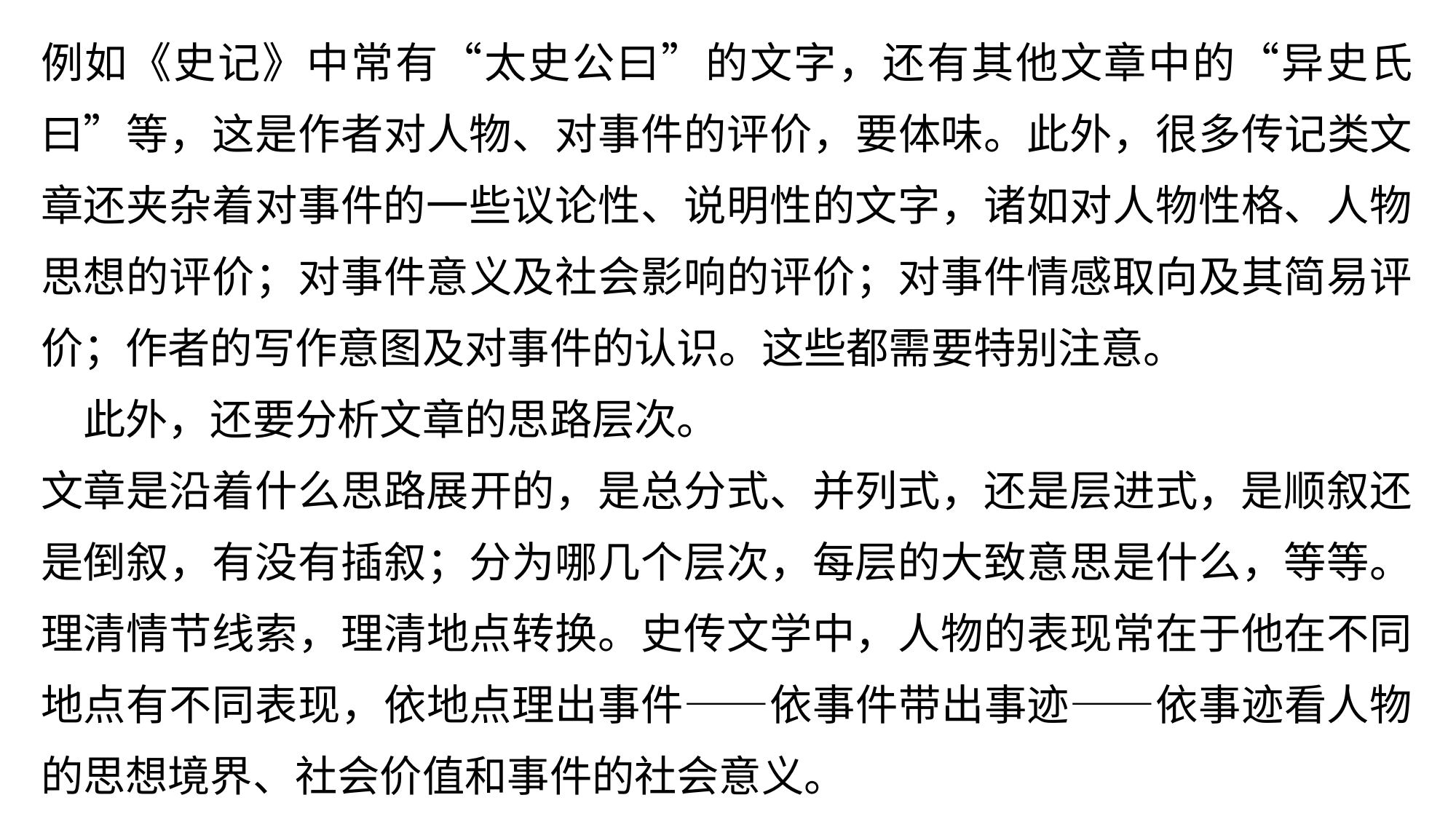

例如《史记》中常有“太史公曰”的文字，还有其他文章中的“异史氏曰”等，这是作者对人物、对事件的评价，要体味。此外，很多传记类文章还夹杂着对事件的一些议论性、说明性的文字，诸如对人物性格、人物思想的评价；对事件意义及社会影响的评价；对事件情感取向及其简易评价；作者的写作意图及对事件的认识。这些都需要特别注意。
　此外，还要分析文章的思路层次。
文章是沿着什么思路展开的，是总分式、并列式，还是层进式，是顺叙还是倒叙，有没有插叙；分为哪几个层次，每层的大致意思是什么，等等。理清情节线索，理清地点转换。史传文学中，人物的表现常在于他在不同地点有不同表现，依地点理出事件——依事件带出事迹——依事迹看人物的思想境界、社会价值和事件的社会意义。